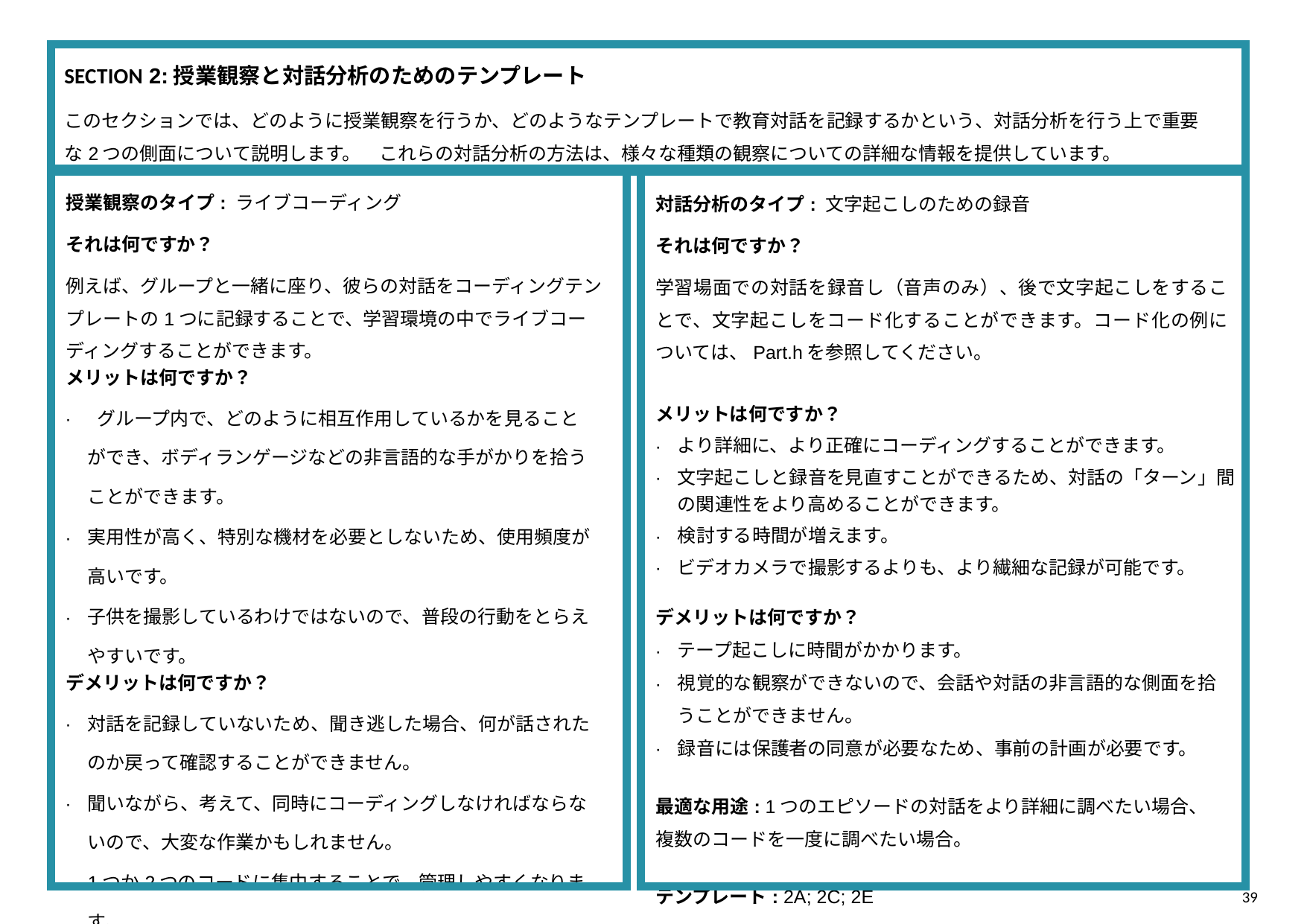

| SECTION 2:授業観察と対話分析のためのテンプレート このセクションでは、どのように授業観察を行うか、どのようなテンプレートで教育対話を記録するかという、対話分析を行う上で重要な2つの側面について説明します。　これらの対話分析の方法は、様々な種類の観察についての詳細な情報を提供しています。 |  |  |
| --- | --- | --- |
| 授業観察のタイプ: ライブコーディング それは何ですか？ 例えば、グループと一緒に座り、彼らの対話をコーディングテンプレートの1つに記録することで、学習環境の中でライブコーディングすることができます。 メリットは何ですか？ グループ内で、どのように相互作用しているかを見ることができ、ボディランゲージなどの非言語的な手がかりを拾うことができます。 実用性が高く、特別な機材を必要としないため、使用頻度が高いです。 子供を撮影しているわけではないので、普段の行動をとらえやすいです。 デメリットは何ですか？ 対話を記録していないため、聞き逃した場合、何が話されたのか戻って確認することができません。 聞いながら、考えて、同時にコーディングしなければならないので、大変な作業かもしれません。 1つか2つのコードに集中することで、管理しやすくなります。 最適な用途:グループ学習での対話の記録、子供の参加や対話の評価。短時間または複数回の観察。 テンプレート: 2B; 2C; 2D |  | 対話分析のタイプ: 文字起こしのための録音 それは何ですか？ 学習場面での対話を録音し（音声のみ）、後で文字起こしをすることで、文字起こしをコード化することができます。コード化の例については、Part.hを参照してください。 メリットは何ですか？ より詳細に、より正確にコーディングすることができます。 文字起こしと録音を見直すことができるため、対話の「ターン」間の関連性をより高めることができます。 検討する時間が増えます。 ビデオカメラで撮影するよりも、より繊細な記録が可能です。 デメリットは何ですか？ テープ起こしに時間がかかります。 視覚的な観察ができないので、会話や対話の非言語的な側面を拾うことができません。 録音には保護者の同意が必要なため、事前の計画が必要です。 最適な用途: 1つのエピソードの対話をより詳細に調べたい場合、複数のコードを一度に調べたい場合。 テンプレート: 2A; 2C; 2E |
39